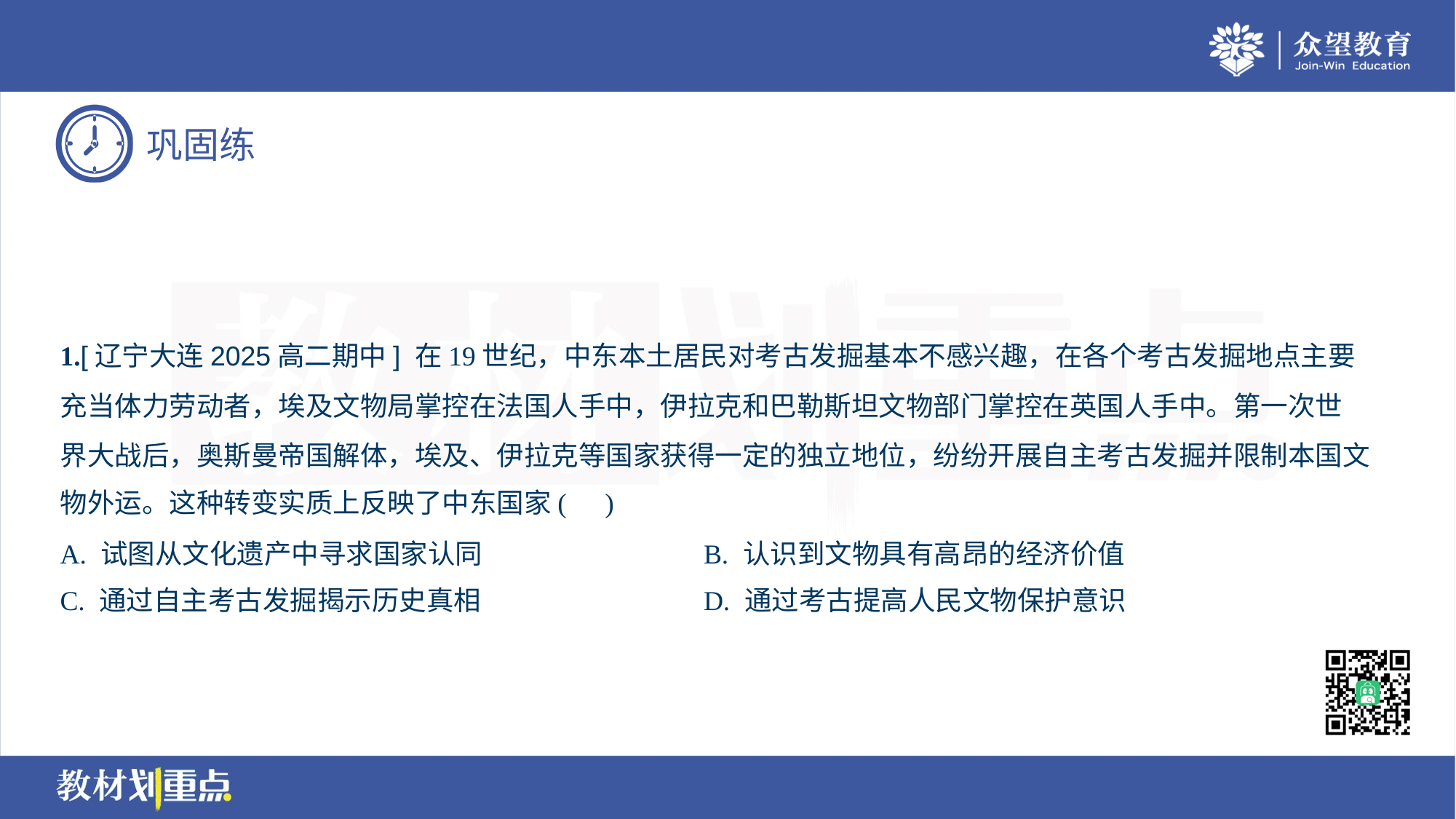

1.[辽宁大连2025高二期中] 在19世纪，中东本土居民对考古发掘基本不感兴趣，在各个考古发掘地点主要
充当体力劳动者，埃及文物局掌控在法国人手中，伊拉克和巴勒斯坦文物部门掌控在英国人手中。第一次世
界大战后，奥斯曼帝国解体，埃及、伊拉克等国家获得一定的独立地位，纷纷开展自主考古发掘并限制本国文
物外运。这种转变实质上反映了中东国家(     )
A. 试图从文化遗产中寻求国家认同	B. 认识到文物具有高昂的经济价值
C. 通过自主考古发掘揭示历史真相	D. 通过考古提高人民文物保护意识